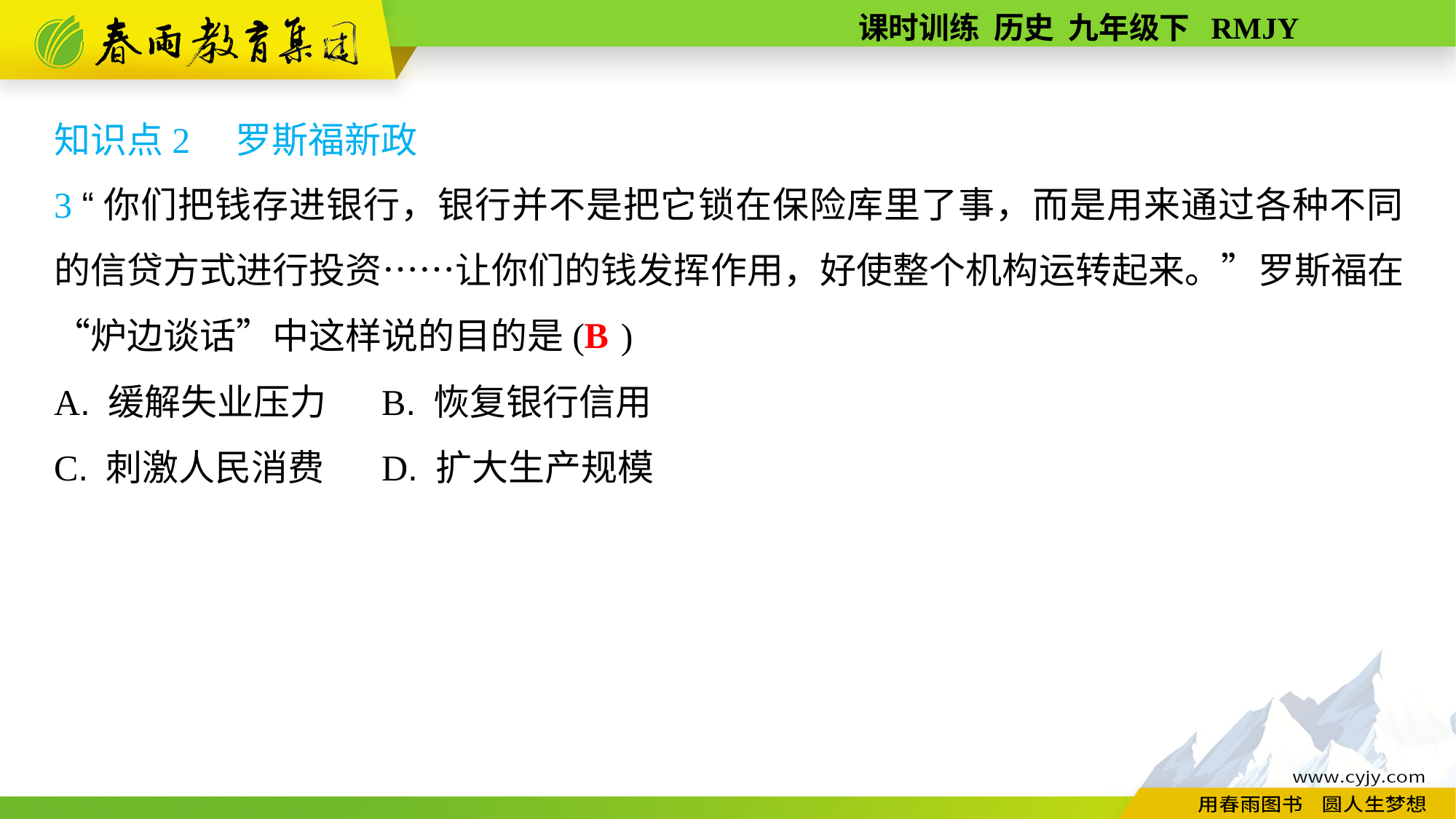

知识点2　罗斯福新政
3 “你们把钱存进银行，银行并不是把它锁在保险库里了事，而是用来通过各种不同的信贷方式进行投资……让你们的钱发挥作用，好使整个机构运转起来。”罗斯福在“炉边谈话”中这样说的目的是(    )
A. 缓解失业压力	B. 恢复银行信用
C. 刺激人民消费	D. 扩大生产规模
B